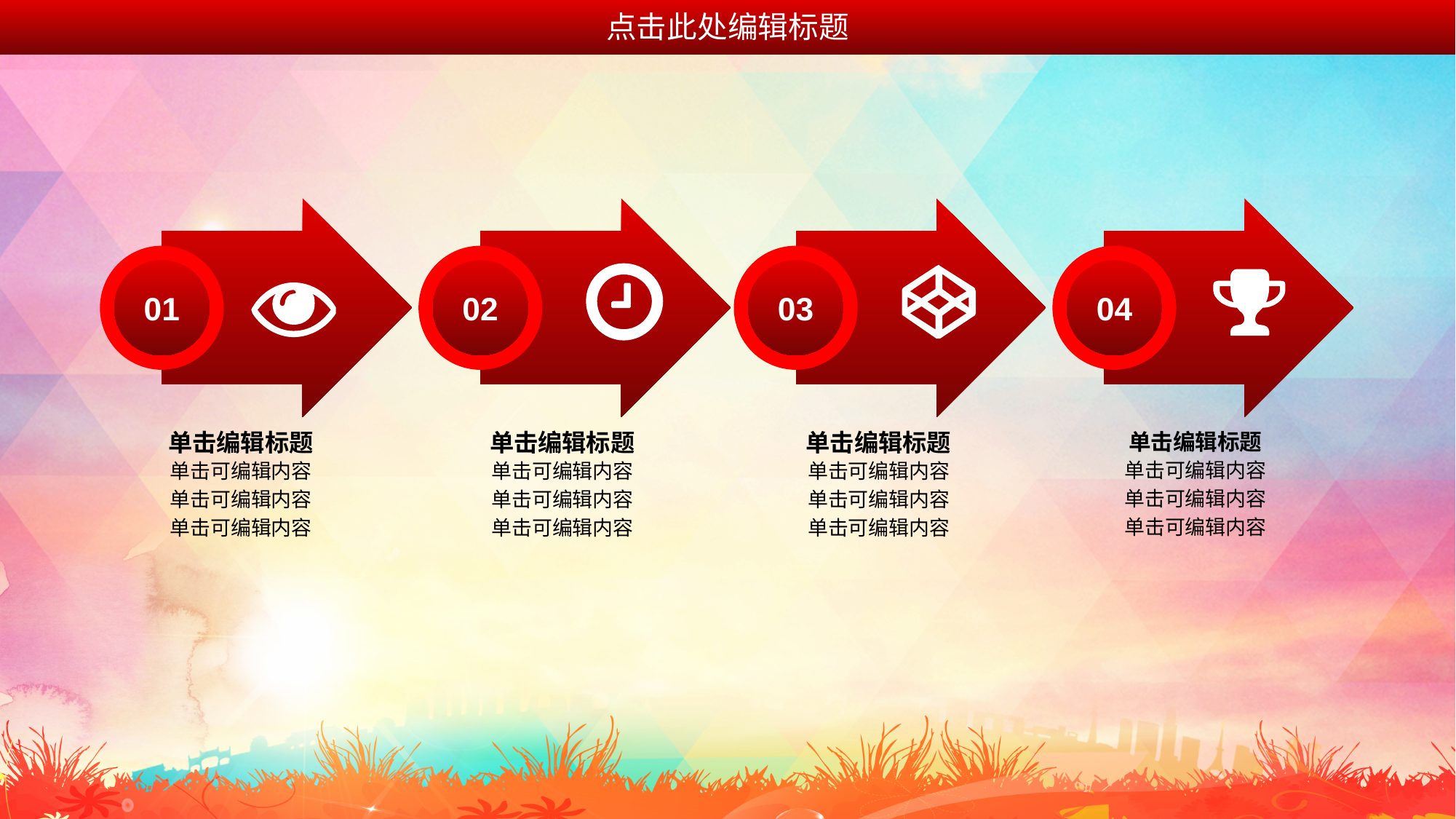

点击此处编辑标题

01

02

03

04

单击编辑标题
单击可编辑内容
单击可编辑内容
单击可编辑内容
单击编辑标题
单击可编辑内容
单击可编辑内容
单击可编辑内容
单击编辑标题
单击可编辑内容
单击可编辑内容
单击可编辑内容
单击编辑标题
单击可编辑内容
单击可编辑内容
单击可编辑内容